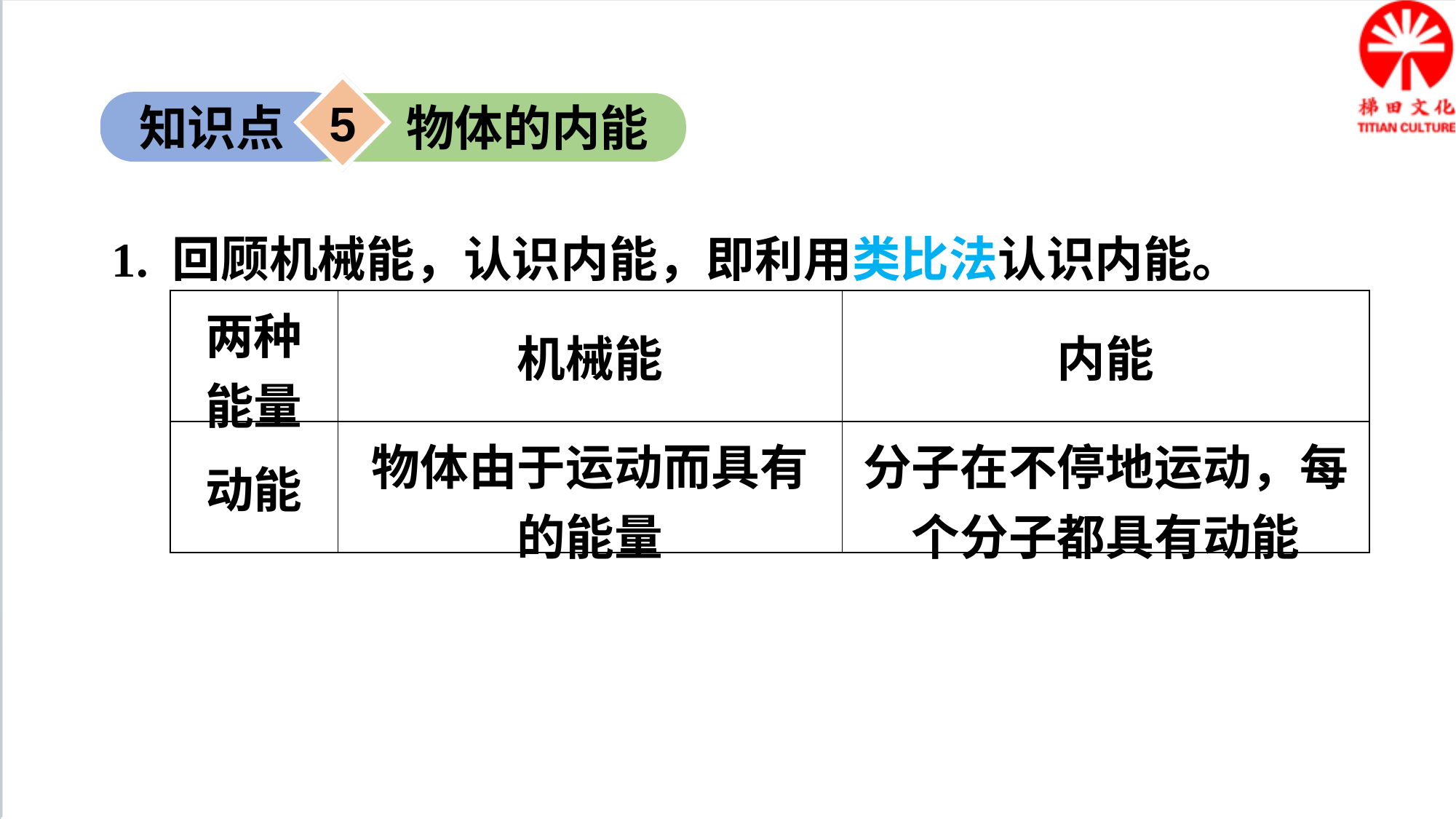

5
知识点
物体的内能

1. 回顾机械能，认识内能，即利用类比法认识内能。
| 两种能量 | 机械能 | 内能 |
| --- | --- | --- |
| 动能 | 物体由于运动而具有的能量 | 分子在不停地运动，每个分子都具有动能 |